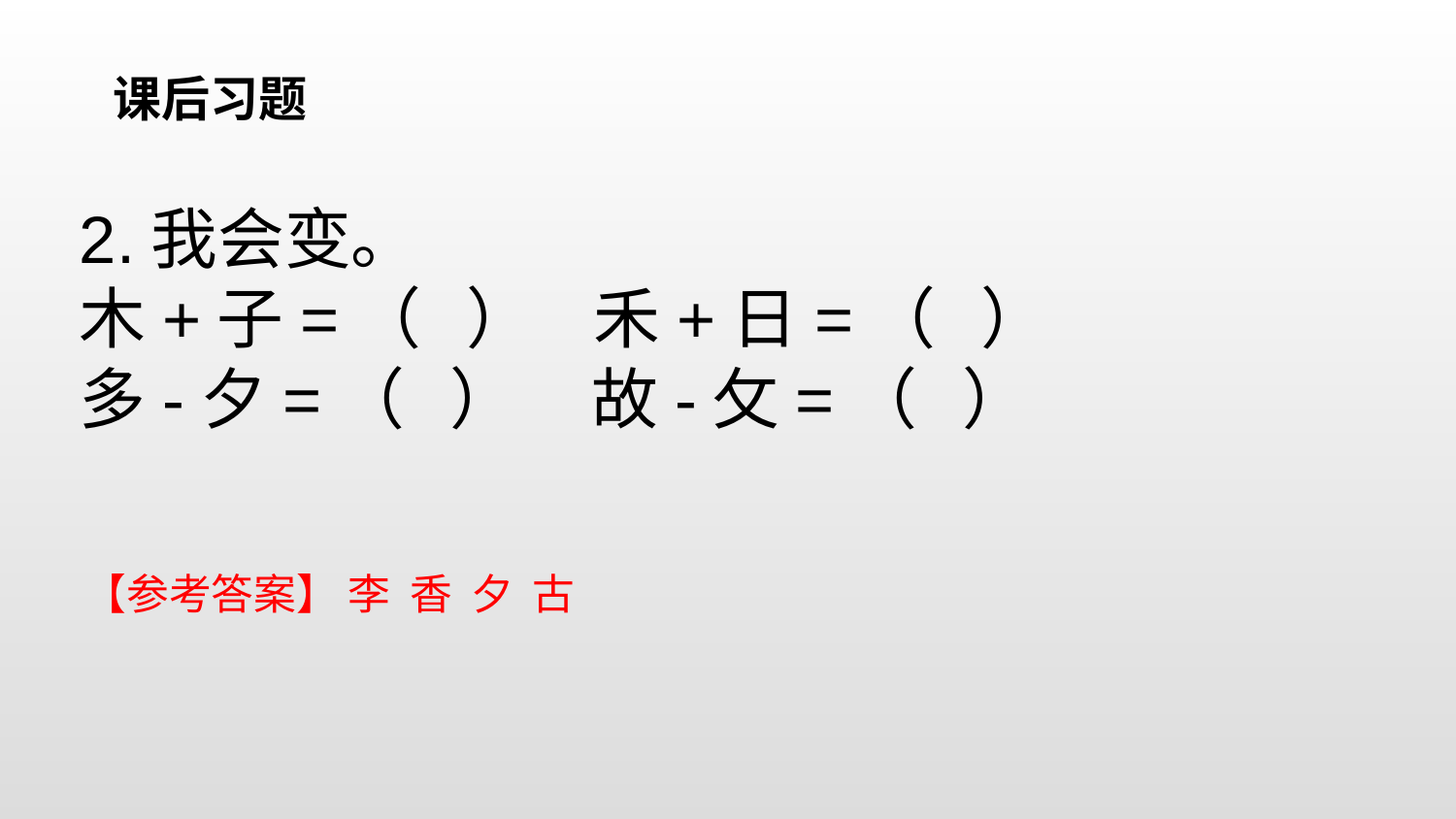

课后习题
2.我会变。
木+子=（   ）    禾+日=（   ）
多-夕=（   ）     故-攵=（   ）
【参考答案】 李  香  夕  古